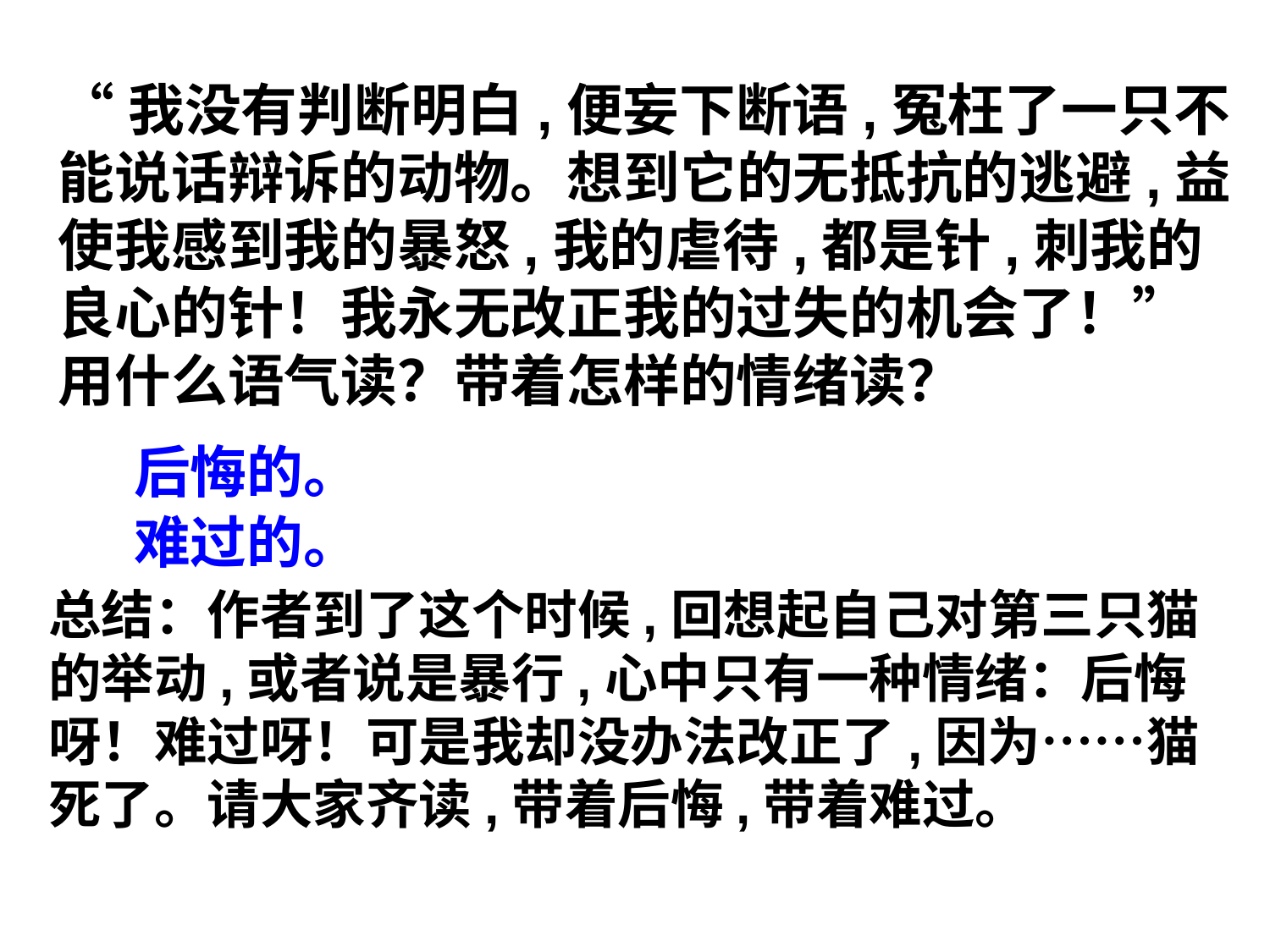

“我没有判断明白,便妄下断语,冤枉了一只不能说话辩诉的动物。想到它的无抵抗的逃避,益使我感到我的暴怒,我的虐待,都是针,刺我的良心的针！我永无改正我的过失的机会了！”
用什么语气读？带着怎样的情绪读？
后悔的。
难过的。
总结：作者到了这个时候,回想起自己对第三只猫的举动,或者说是暴行,心中只有一种情绪：后悔呀！难过呀！可是我却没办法改正了,因为……猫死了。请大家齐读,带着后悔,带着难过。